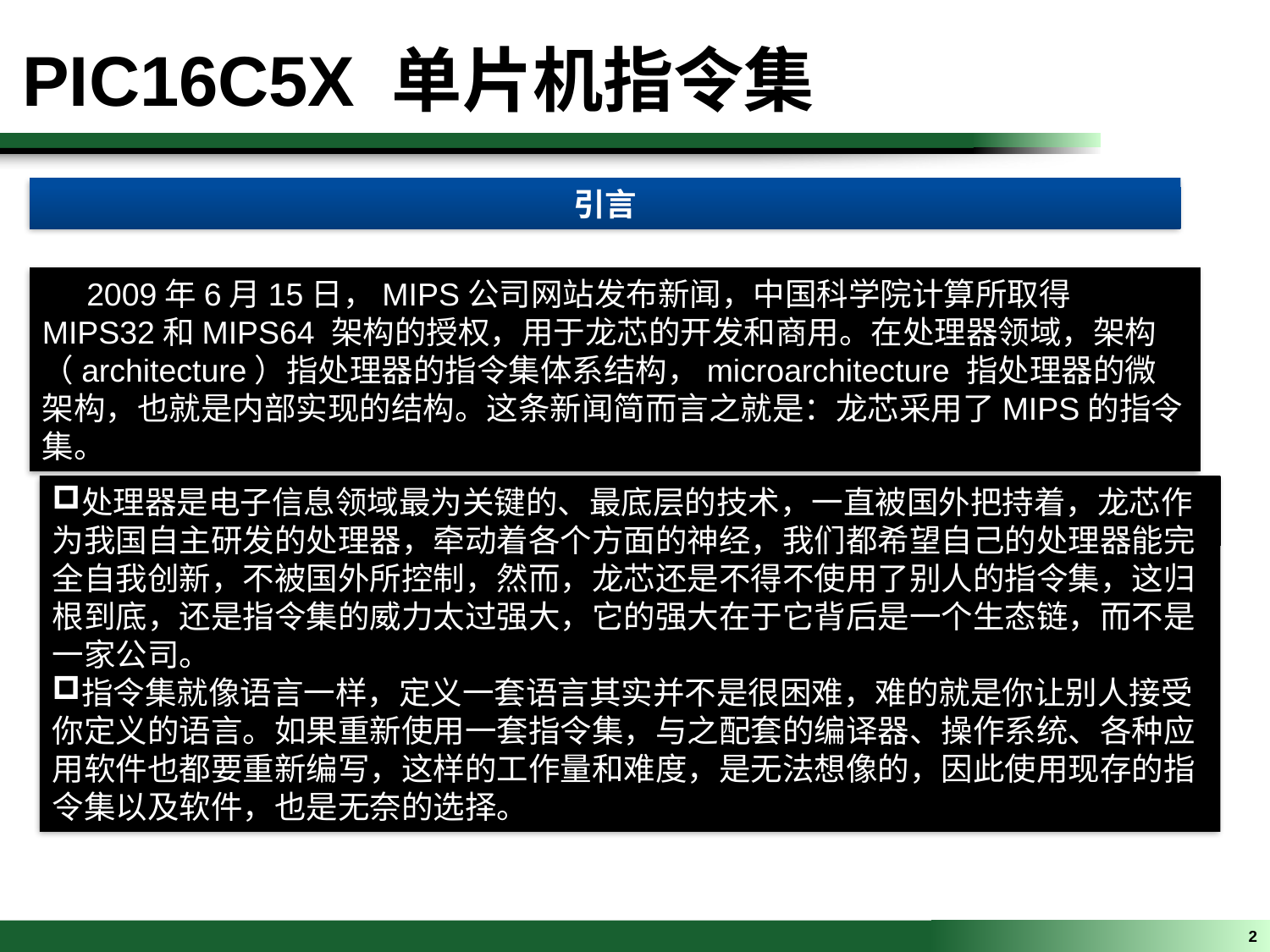

PIC16C5X 单片机指令集
引言
     2009年6月15日，MIPS公司网站发布新闻，中国科学院计算所取得MIPS32和MIPS64 架构的授权，用于龙芯的开发和商用。在处理器领域，架构（architecture）指处理器的指令集体系结构，microarchitecture 指处理器的微架构，也就是内部实现的结构。这条新闻简而言之就是：龙芯采用了MIPS的指令集。
处理器是电子信息领域最为关键的、最底层的技术，一直被国外把持着，龙芯作为我国自主研发的处理器，牵动着各个方面的神经，我们都希望自己的处理器能完全自我创新，不被国外所控制，然而，龙芯还是不得不使用了别人的指令集，这归根到底，还是指令集的威力太过强大，它的强大在于它背后是一个生态链，而不是一家公司。
指令集就像语言一样，定义一套语言其实并不是很困难，难的就是你让别人接受你定义的语言。如果重新使用一套指令集，与之配套的编译器、操作系统、各种应用软件也都要重新编写，这样的工作量和难度，是无法想像的，因此使用现存的指令集以及软件，也是无奈的选择。
2